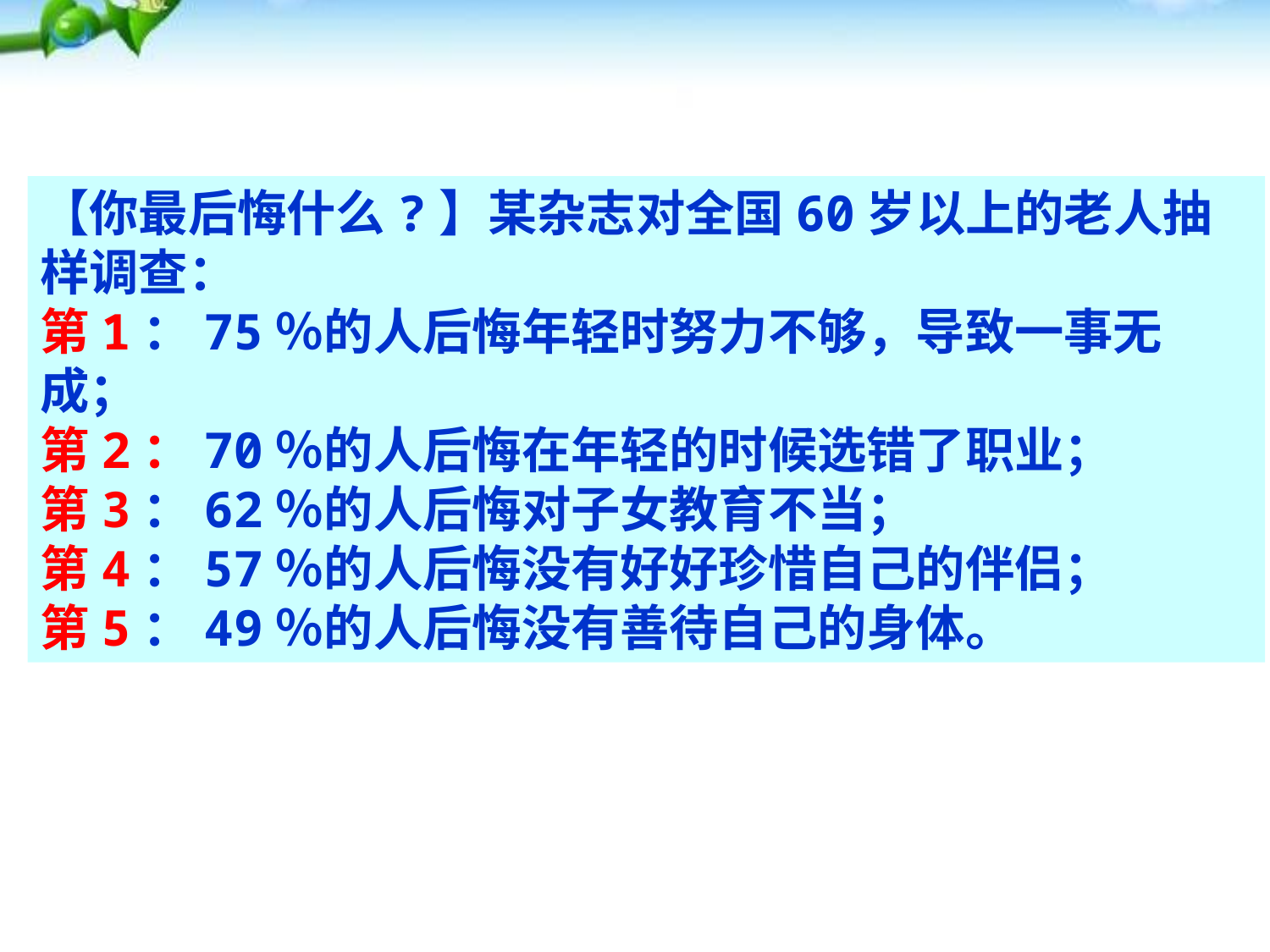

【你最后悔什么?】某杂志对全国60岁以上的老人抽样调查：
第1：75％的人后悔年轻时努力不够，导致一事无成；
第2：70％的人后悔在年轻的时候选错了职业；
第3：62％的人后悔对子女教育不当；
第4：57％的人后悔没有好好珍惜自己的伴侣；
第5：49％的人后悔没有善待自己的身体。